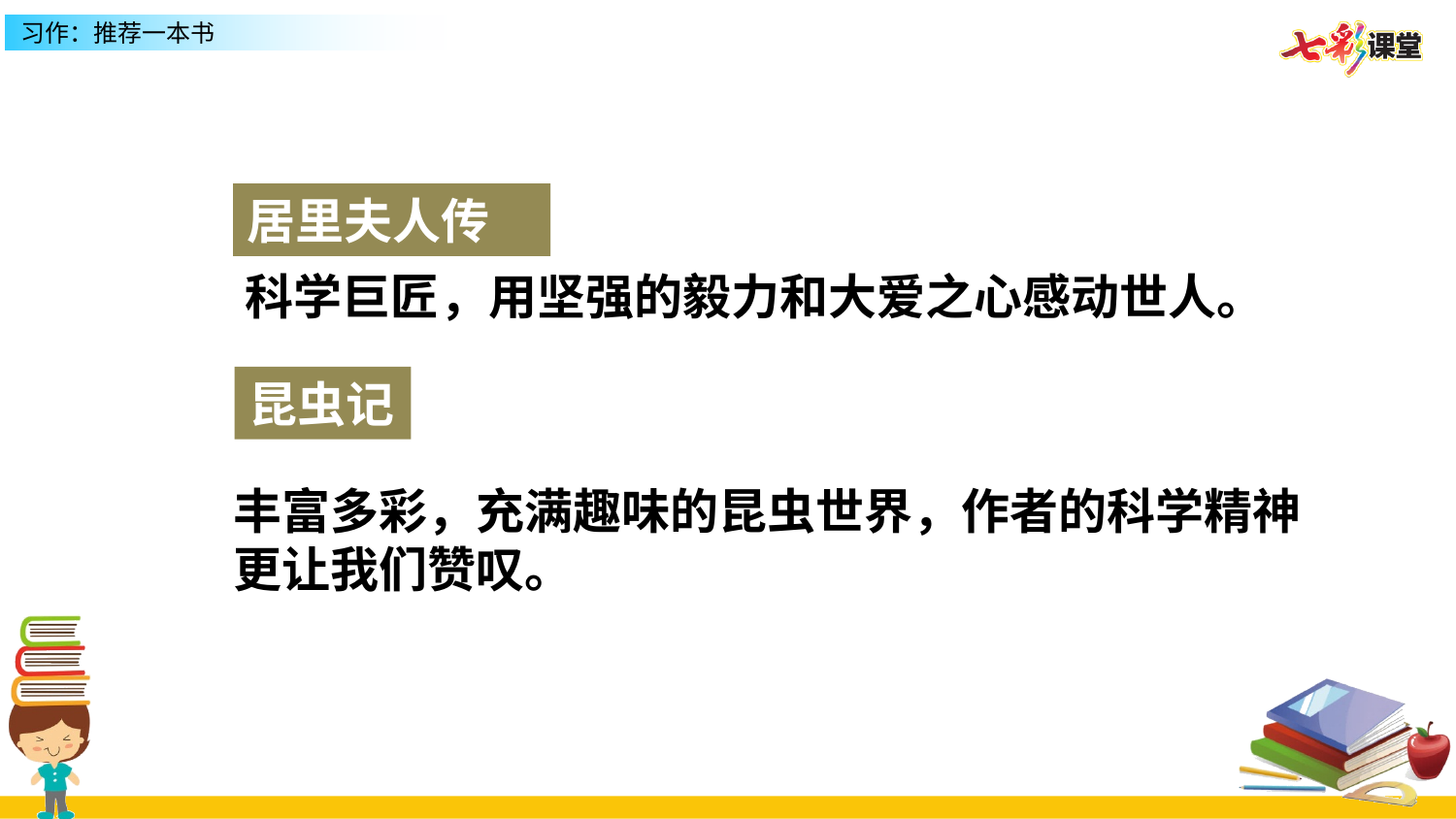

居里夫人传
科学巨匠，用坚强的毅力和大爱之心感动世人。
昆虫记
丰富多彩，充满趣味的昆虫世界，作者的科学精神更让我们赞叹。